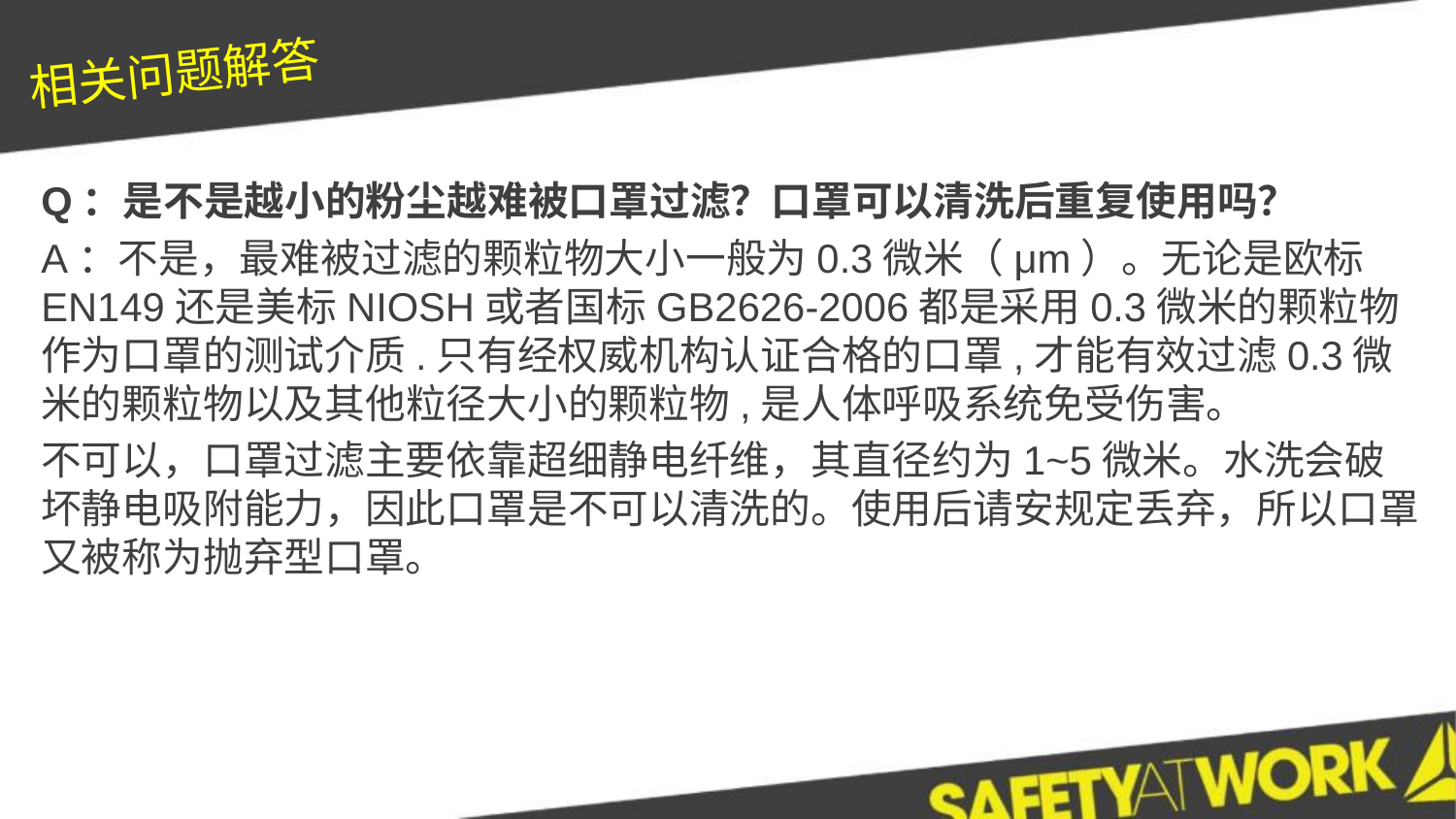

# 相关问题解答
Q：是不是越小的粉尘越难被口罩过滤？口罩可以清洗后重复使用吗？
A：不是，最难被过滤的颗粒物大小一般为0.3微米（μm）。无论是欧标EN149还是美标NIOSH或者国标GB2626-2006都是采用0.3微米的颗粒物作为口罩的测试介质.只有经权威机构认证合格的口罩,才能有效过滤0.3微米的颗粒物以及其他粒径大小的颗粒物,是人体呼吸系统免受伤害。
不可以，口罩过滤主要依靠超细静电纤维，其直径约为1~5微米。水洗会破坏静电吸附能力，因此口罩是不可以清洗的。使用后请安规定丢弃，所以口罩又被称为抛弃型口罩。